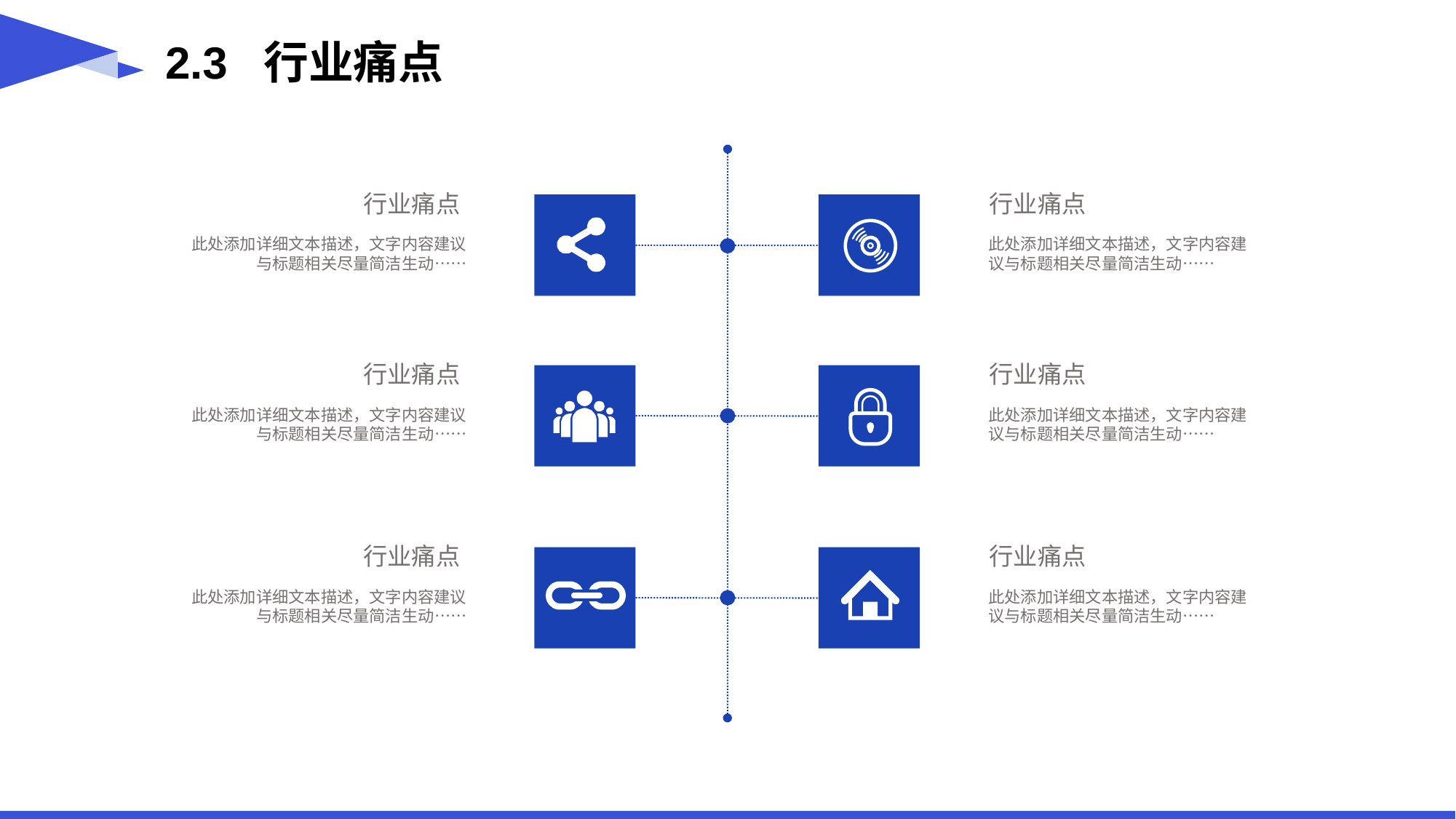

2.3  行业痛点
行业痛点
此处添加详细文本描述，文字内容建议与标题相关尽量简洁生动……
行业痛点
此处添加详细文本描述，文字内容建议与标题相关尽量简洁生动……

行业痛点
此处添加详细文本描述，文字内容建议与标题相关尽量简洁生动……
行业痛点
此处添加详细文本描述，文字内容建议与标题相关尽量简洁生动……

行业痛点
此处添加详细文本描述，文字内容建议与标题相关尽量简洁生动……
行业痛点
此处添加详细文本描述，文字内容建议与标题相关尽量简洁生动……